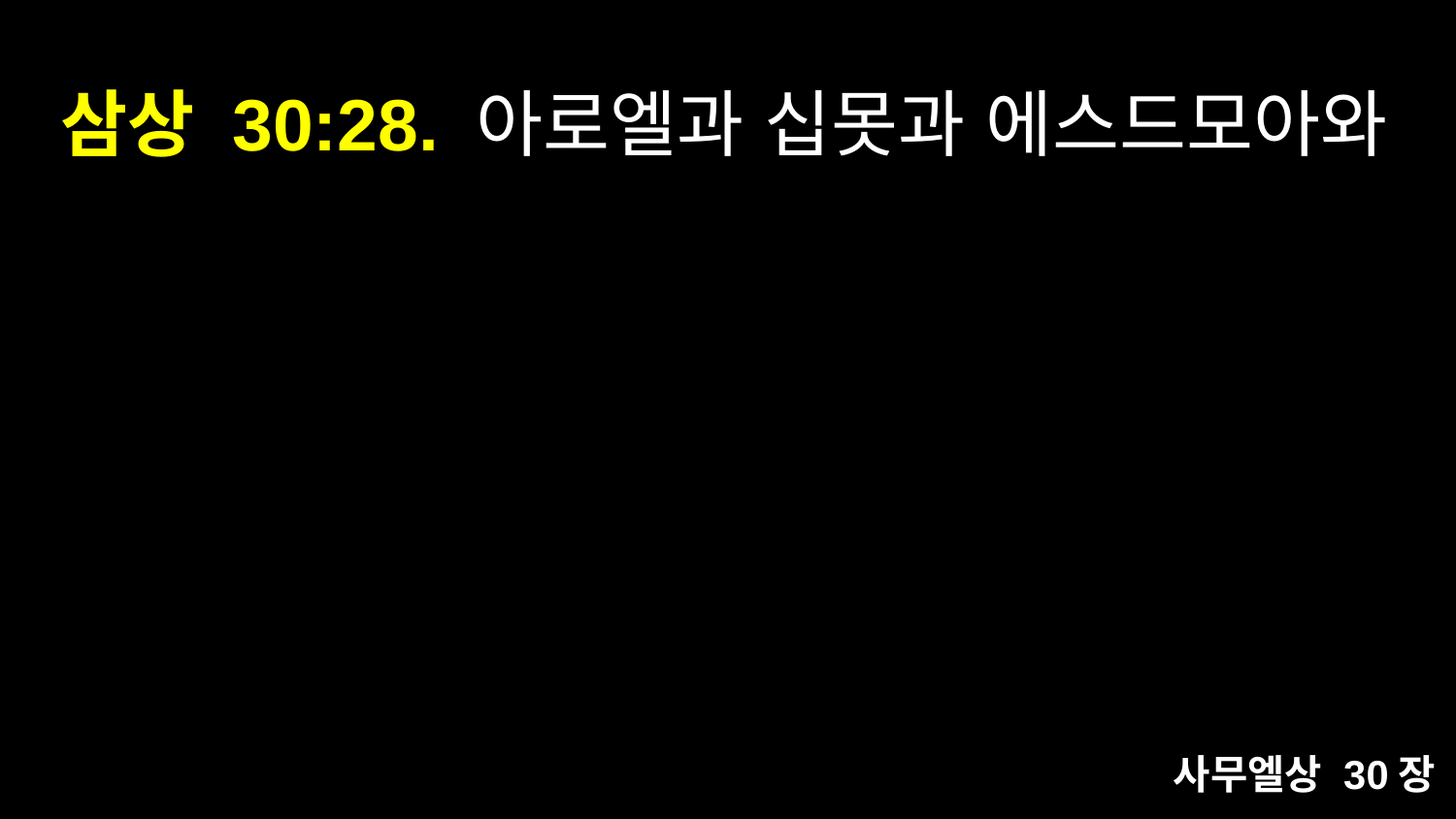

# 삼상 30:28. 아로엘과 십못과 에스드모아와
사무엘상 30장